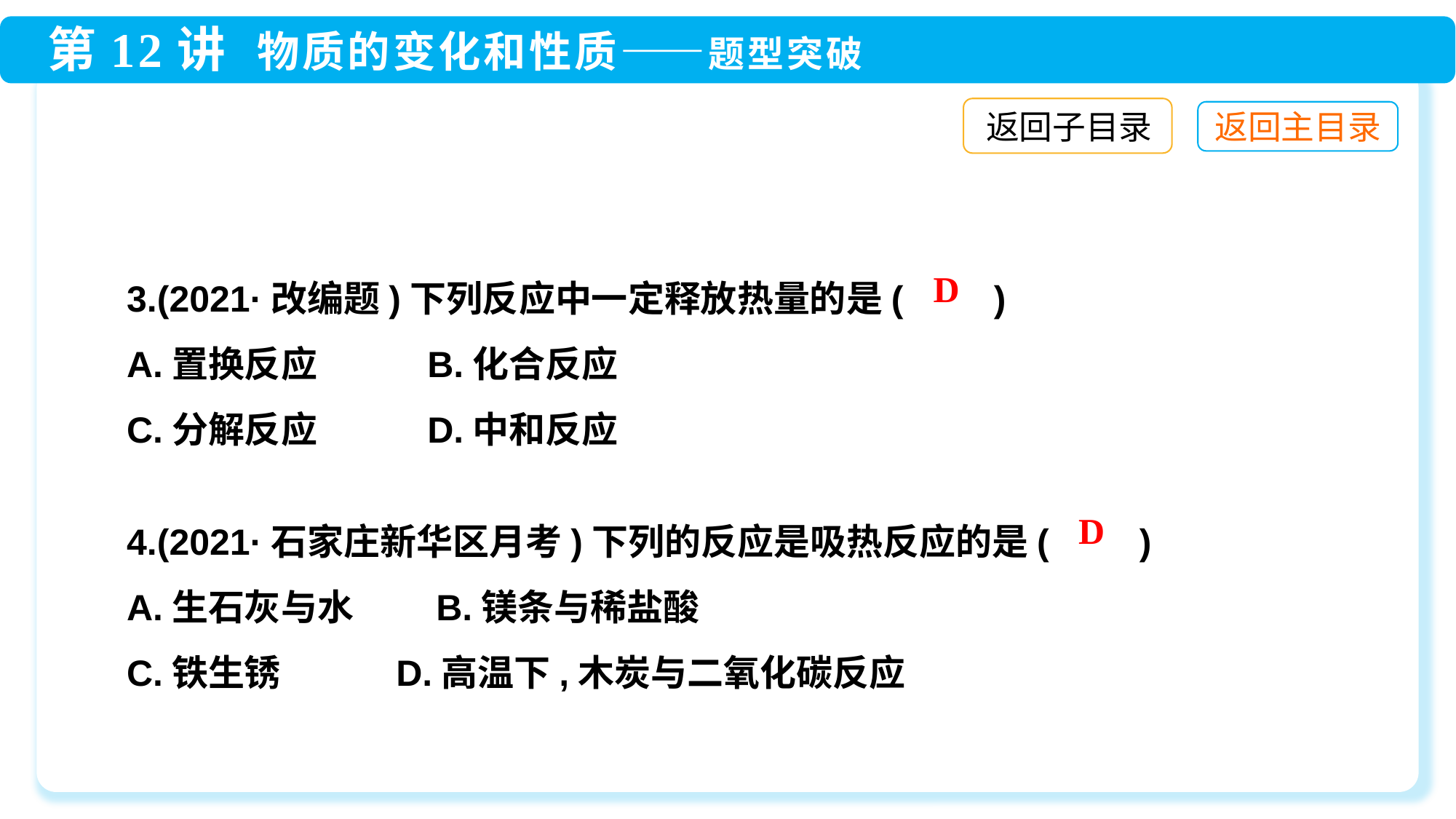

返回子目录
3.(2021·改编题)下列反应中一定释放热量的是(　　)
A.置换反应	         B.化合反应
C.分解反应	         D.中和反应
D
4.(2021·石家庄新华区月考)下列的反应是吸热反应的是(　　)
A.生石灰与水         B.镁条与稀盐酸
C.铁生锈             D.高温下,木炭与二氧化碳反应
D